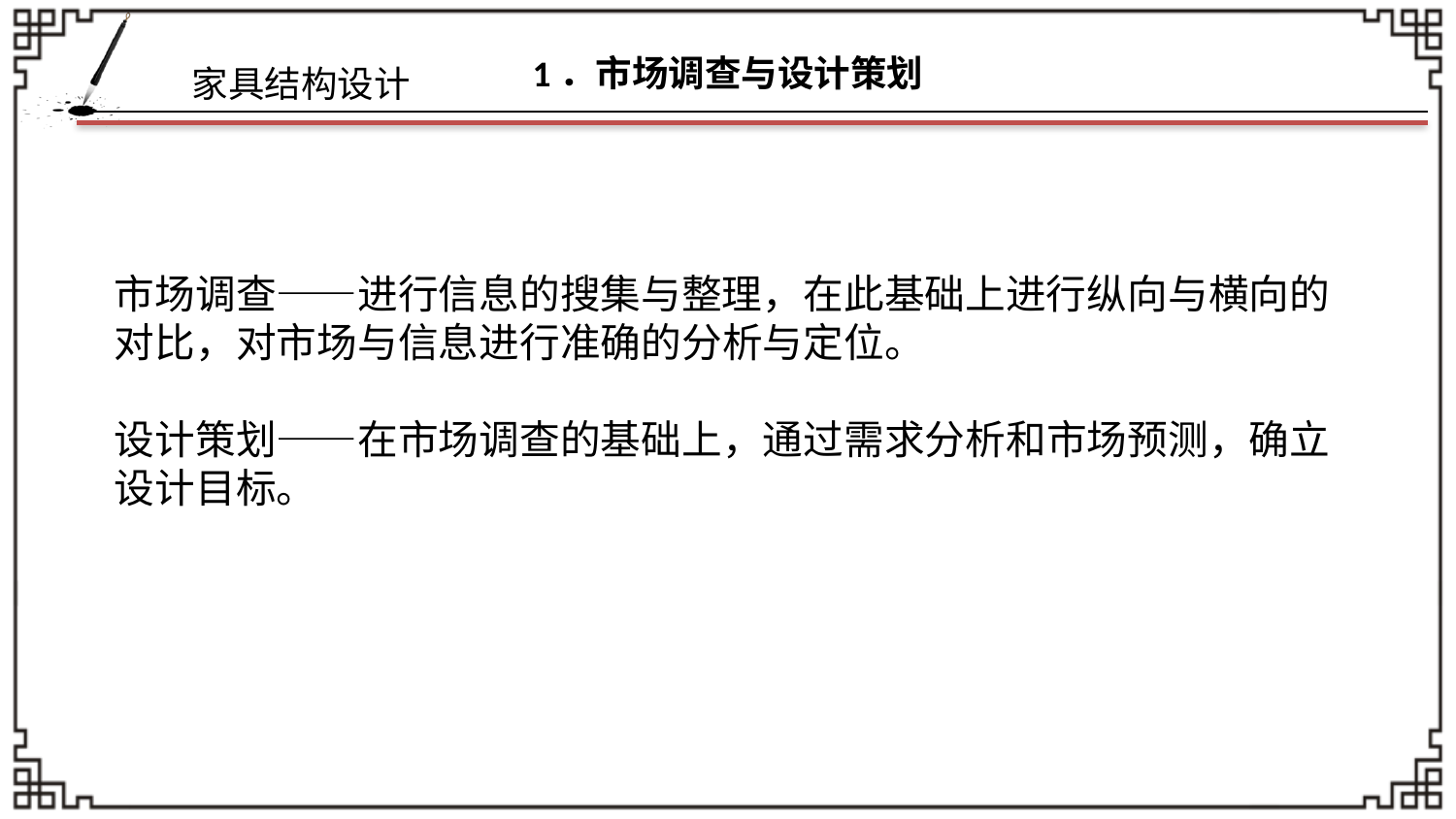

# 1．市场调查与设计策划
市场调查——进行信息的搜集与整理，在此基础上进行纵向与横向的对比，对市场与信息进行准确的分析与定位。

设计策划——在市场调查的基础上，通过需求分析和市场预测，确立设计目标。